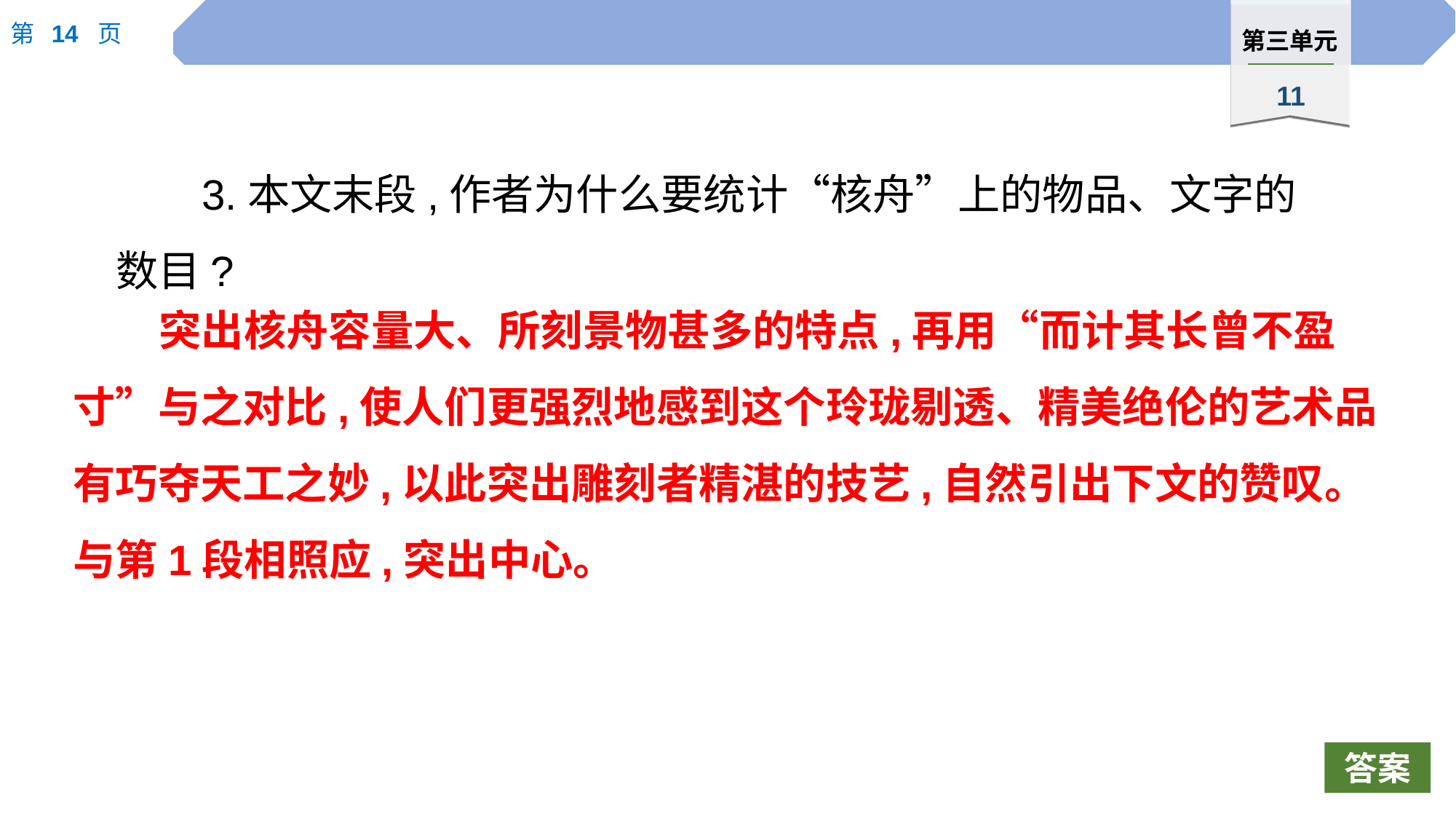

3.本文末段,作者为什么要统计“核舟”上的物品、文字的数目?
突出核舟容量大、所刻景物甚多的特点,再用“而计其长曾不盈寸”与之对比,使人们更强烈地感到这个玲珑剔透、精美绝伦的艺术品有巧夺天工之妙,以此突出雕刻者精湛的技艺,自然引出下文的赞叹。与第1段相照应,突出中心。
答案